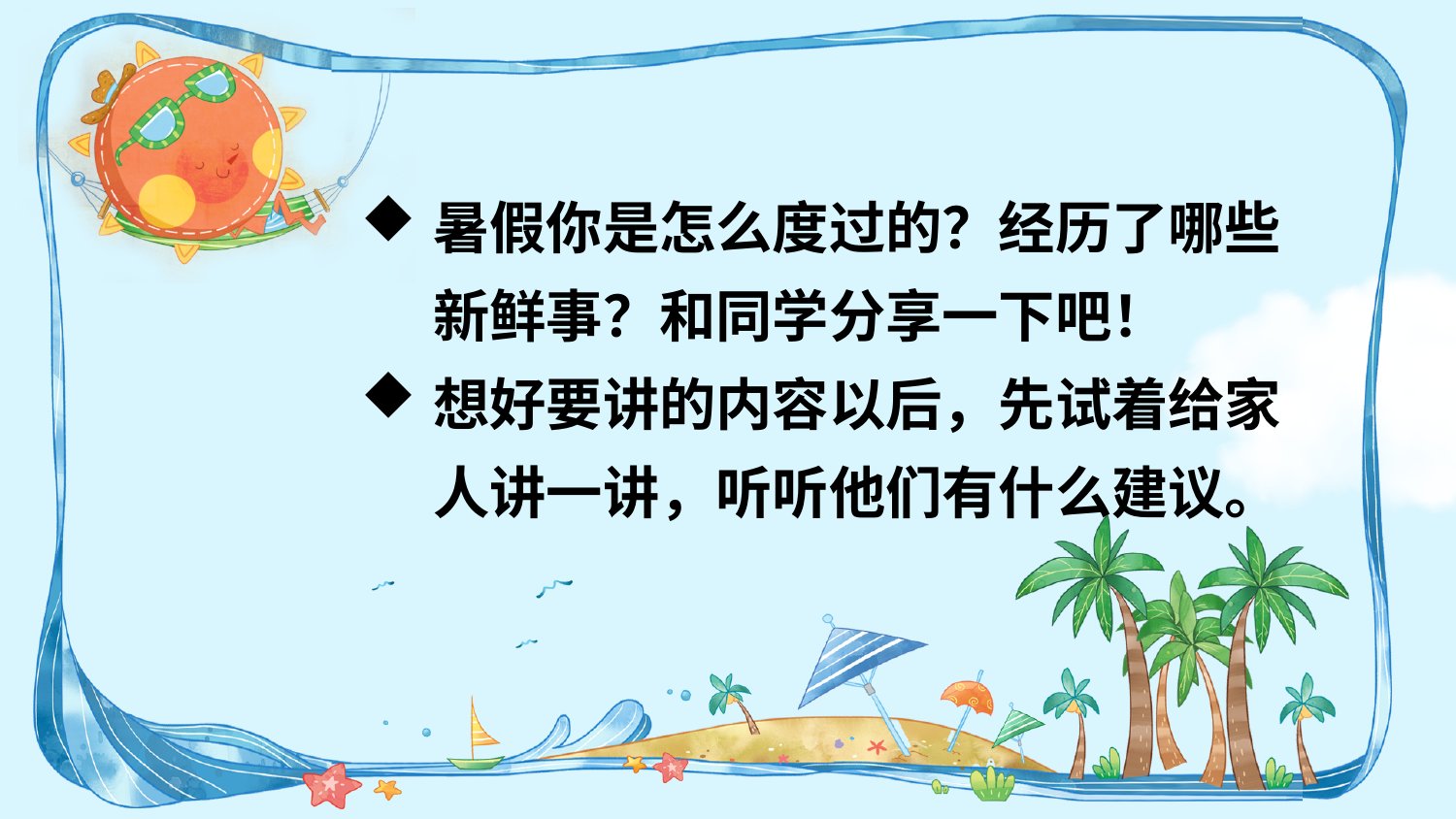

暑假你是怎么度过的？经历了哪些新鲜事？和同学分享一下吧！
想好要讲的内容以后，先试着给家人讲一讲，听听他们有什么建议。